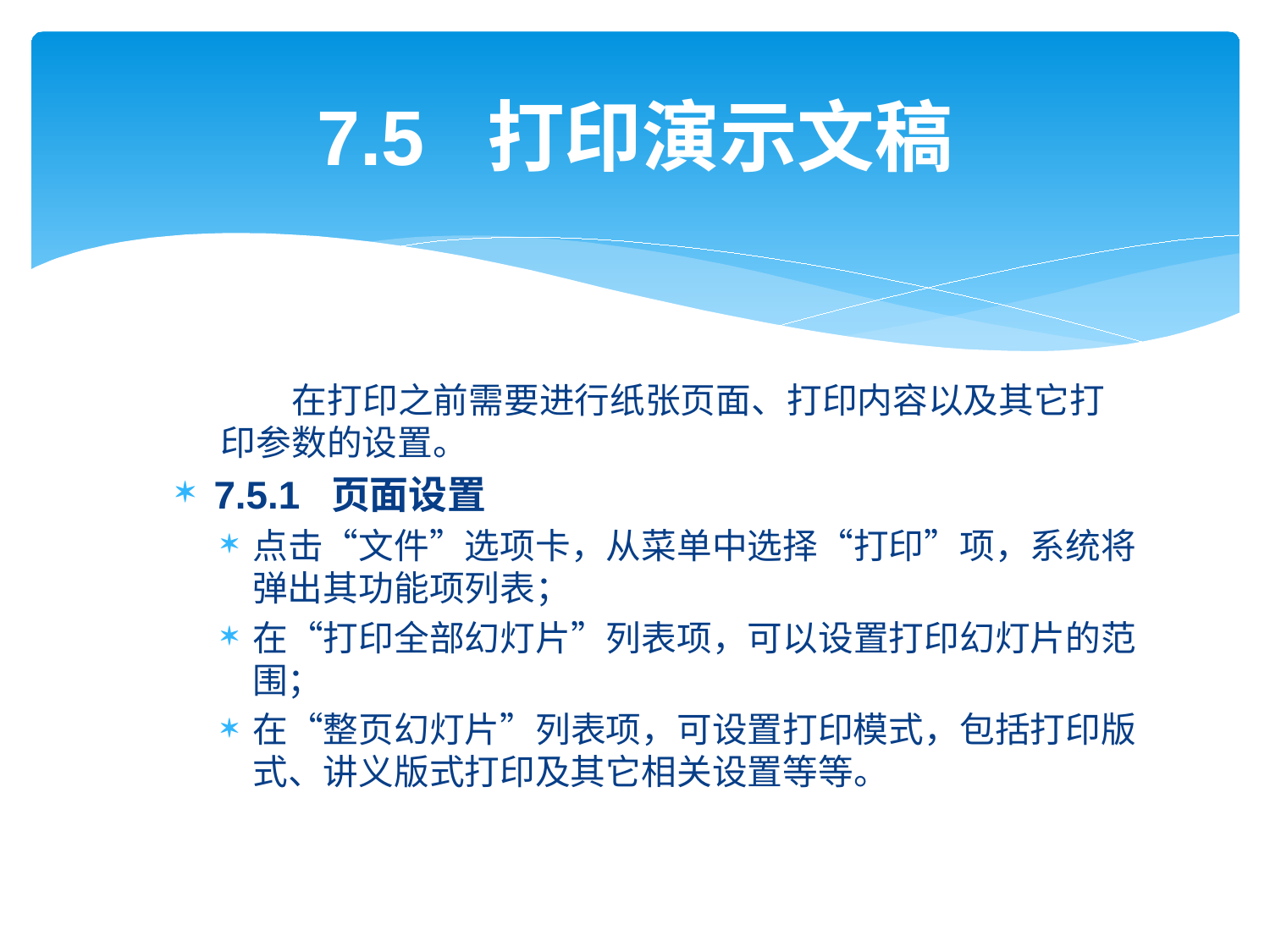

# 7.5  打印演示文稿
        在打印之前需要进行纸张页面、打印内容以及其它打印参数的设置。
7.5.1  页面设置
点击“文件”选项卡，从菜单中选择“打印”项，系统将弹出其功能项列表；
在“打印全部幻灯片”列表项，可以设置打印幻灯片的范围；
在“整页幻灯片”列表项，可设置打印模式，包括打印版式、讲义版式打印及其它相关设置等等。